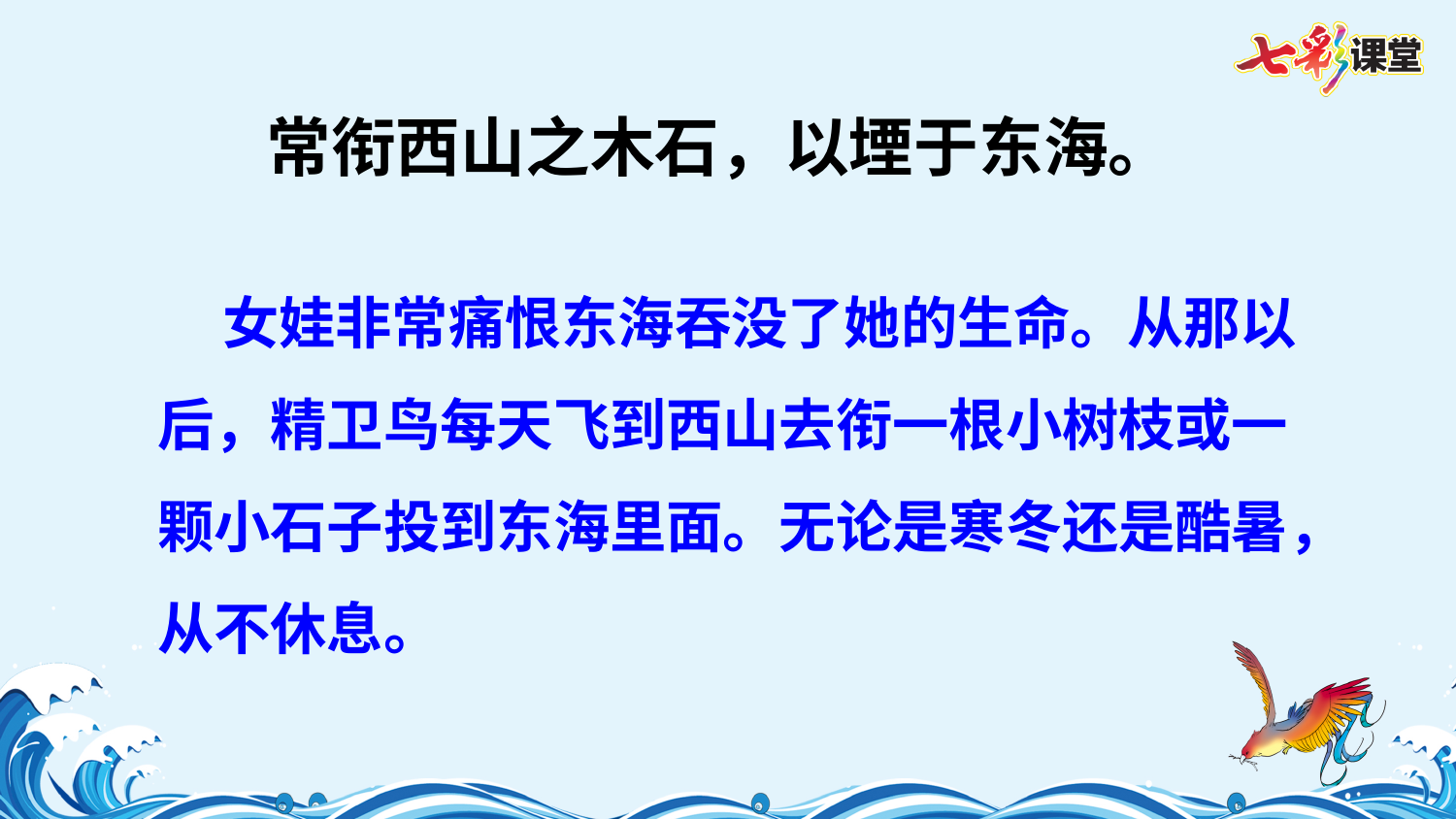

常衔西山之木石，以堙于东海。
    女娃非常痛恨东海吞没了她的生命。从那以后，精卫鸟每天飞到西山去衔一根小树枝或一颗小石子投到东海里面。无论是寒冬还是酷暑，从不休息。